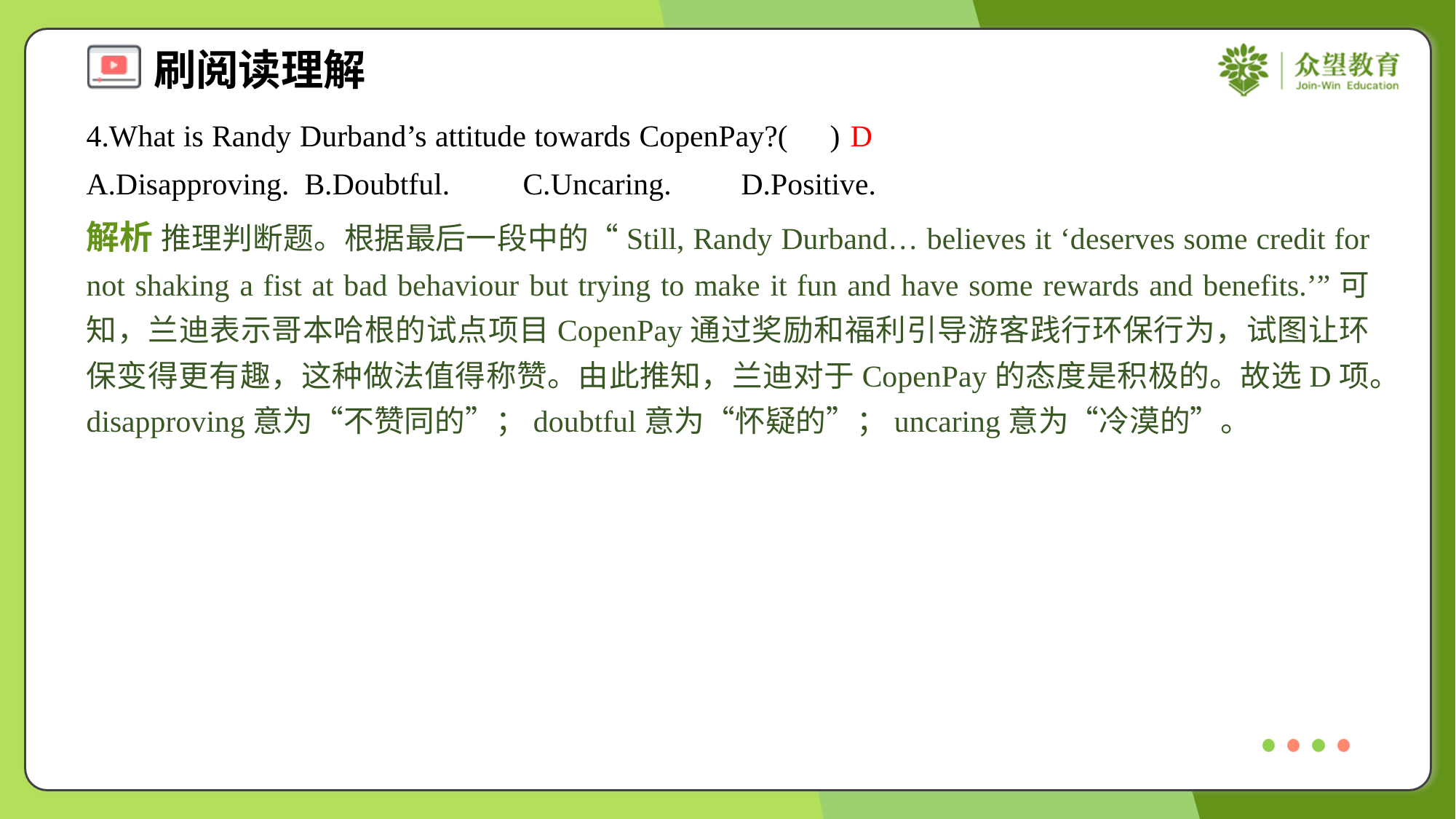

4.What is Randy Durband’s attitude towards CopenPay?(     )
D
A.Disapproving.	B.Doubtful.	C.Uncaring.	D.Positive.
解析 推理判断题。根据最后一段中的“Still, Randy Durband… believes it ‘deserves some credit for not shaking a fist at bad behaviour but trying to make it fun and have some rewards and benefits.’”可知，兰迪表示哥本哈根的试点项目CopenPay通过奖励和福利引导游客践行环保行为，试图让环保变得更有趣，这种做法值得称赞。由此推知，兰迪对于CopenPay的态度是积极的。故选D项。disapproving意为“不赞同的”；doubtful意为“怀疑的”；uncaring意为“冷漠的”。